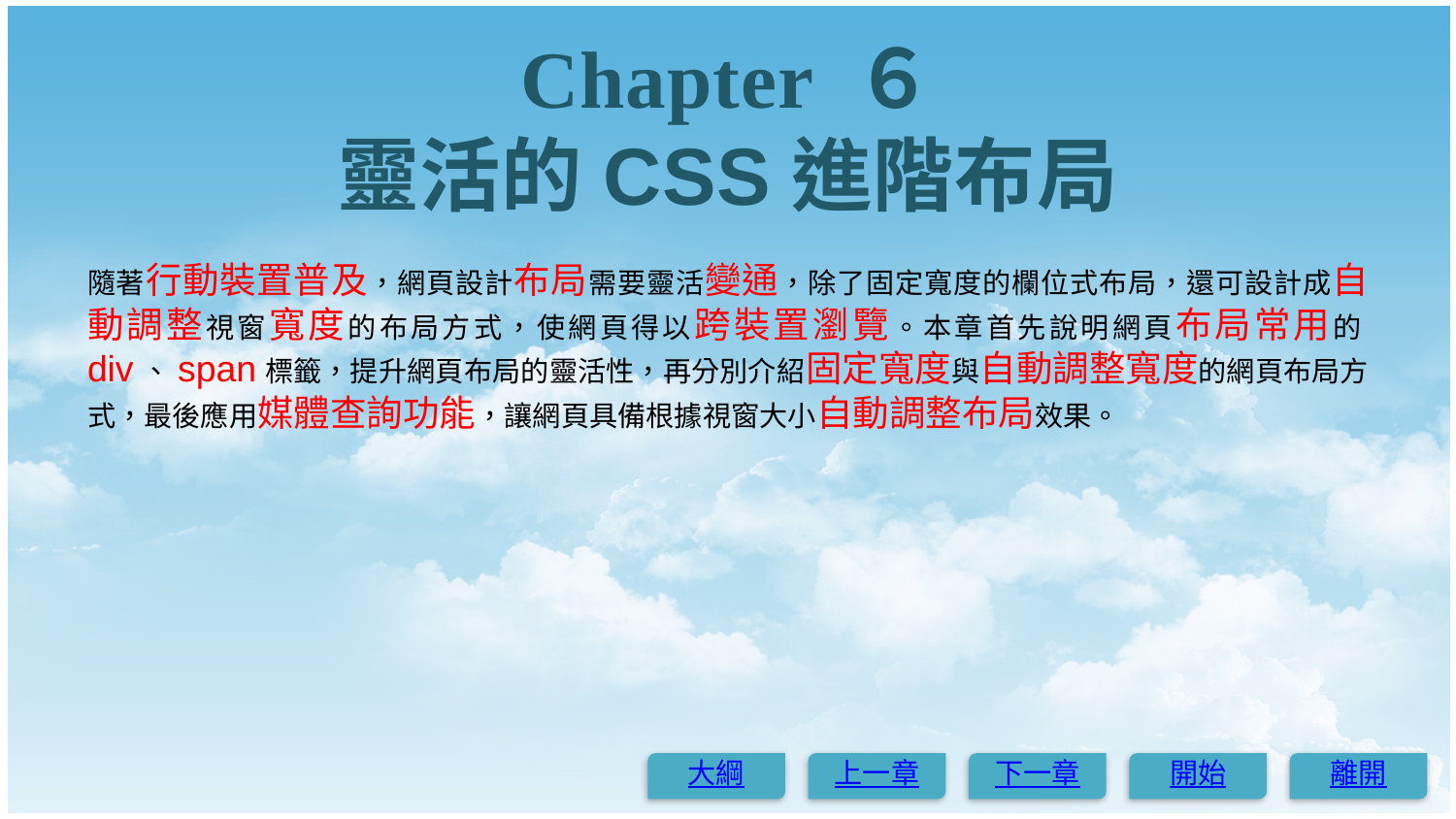

# Chapter ６ 靈活的CSS進階布局
隨著行動裝置普及，網頁設計布局需要靈活變通，除了固定寬度的欄位式布局，還可設計成自動調整視窗寬度的布局方式，使網頁得以跨裝置瀏覽。本章首先說明網頁布局常用的div、span標籤，提升網頁布局的靈活性，再分別介紹固定寬度與自動調整寬度的網頁布局方式，最後應用媒體查詢功能，讓網頁具備根據視窗大小自動調整布局效果。
大綱
上一章
下一章
開始
離開